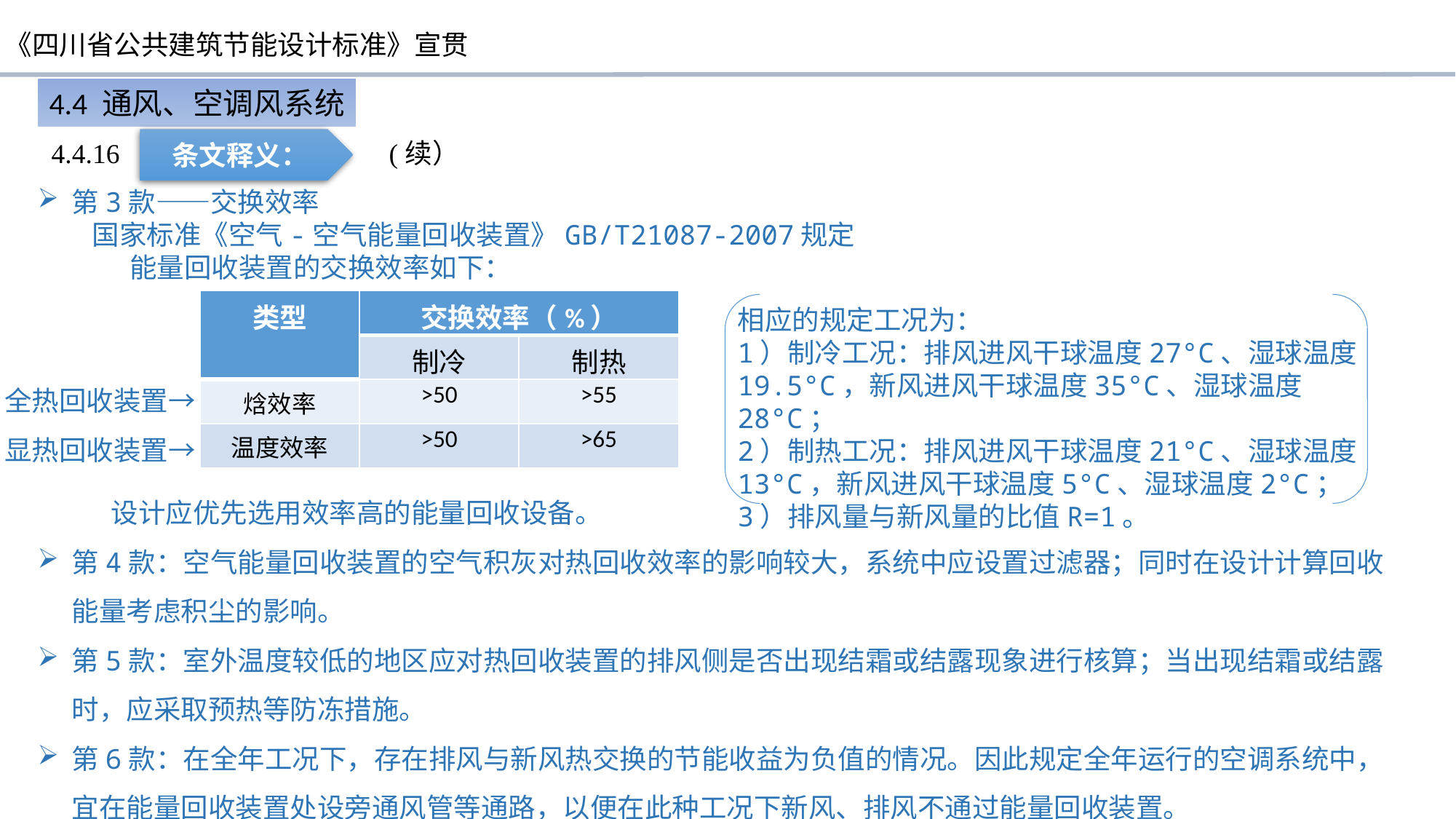

4.4 通风、空调风系统
条文释义：
4.4.16                                       (续）

第3款——交换效率
国家标准《空气-空气能量回收装置》GB/T21087-2007规定
     能量回收装置的交换效率如下：

  设计应优先选用效率高的能量回收设备。
第4款：空气能量回收装置的空气积灰对热回收效率的影响较大，系统中应设置过滤器；同时在设计计算回收能量考虑积尘的影响。
第5款：室外温度较低的地区应对热回收装置的排风侧是否出现结霜或结露现象进行核算；当出现结霜或结露时，应采取预热等防冻措施。
第6款：在全年工况下，存在排风与新风热交换的节能收益为负值的情况。因此规定全年运行的空调系统中，宜在能量回收装置处设旁通风管等通路，以便在此种工况下新风、排风不通过能量回收装置。

| 类型 | 交换效率（%） |  |
| --- | --- | --- |
|  | 制冷 | 制热 |
| 焓效率 | >50 | >55 |
| 温度效率 | >50 | >65 |

相应的规定工况为：
1）制冷工况：排风进风干球温度27°C、湿球温度19.5°C，新风进风干球温度35°C、湿球温度28°C；
2）制热工况：排风进风干球温度21°C、湿球温度13°C，新风进风干球温度5°C、湿球温度2°C；
3）排风量与新风量的比值R=1。
全热回收装置→
显热回收装置→